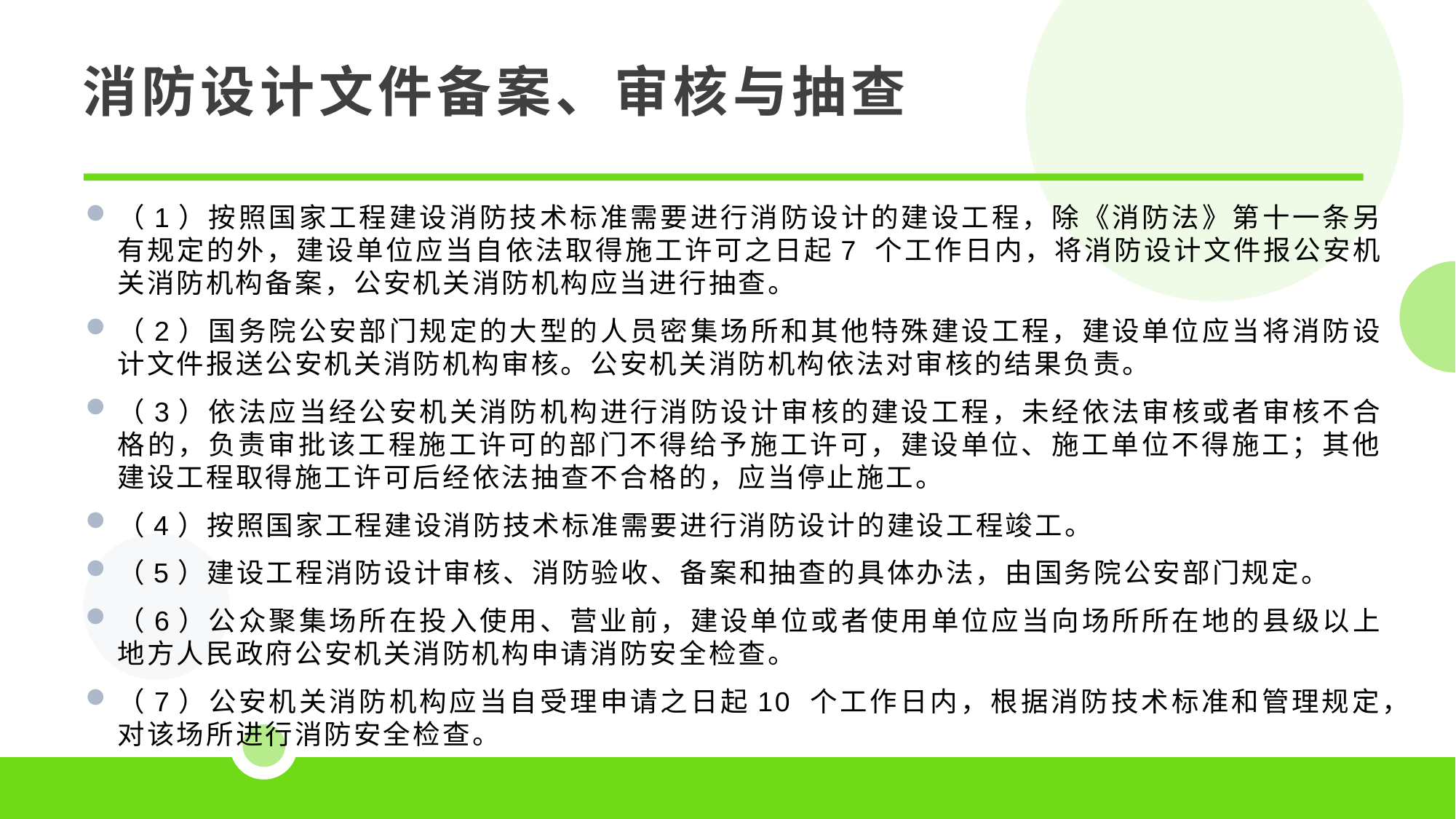

消防设计文件备案、审核与抽查

（1）按照国家工程建设消防技术标准需要进行消防设计的建设工程，除《消防法》第十一条另有规定的外，建设单位应当自依法取得施工许可之日起7 个工作日内，将消防设计文件报公安机关消防机构备案，公安机关消防机构应当进行抽查。
（2）国务院公安部门规定的大型的人员密集场所和其他特殊建设工程，建设单位应当将消防设计文件报送公安机关消防机构审核。公安机关消防机构依法对审核的结果负责。
（3）依法应当经公安机关消防机构进行消防设计审核的建设工程，未经依法审核或者审核不合格的，负责审批该工程施工许可的部门不得给予施工许可，建设单位、施工单位不得施工；其他建设工程取得施工许可后经依法抽查不合格的，应当停止施工。
（4）按照国家工程建设消防技术标准需要进行消防设计的建设工程竣工。
（5）建设工程消防设计审核、消防验收、备案和抽查的具体办法，由国务院公安部门规定。
（6）公众聚集场所在投入使用、营业前，建设单位或者使用单位应当向场所所在地的县级以上地方人民政府公安机关消防机构申请消防安全检查。
（7）公安机关消防机构应当自受理申请之日起10 个工作日内，根据消防技术标准和管理规定，对该场所进行消防安全检查。